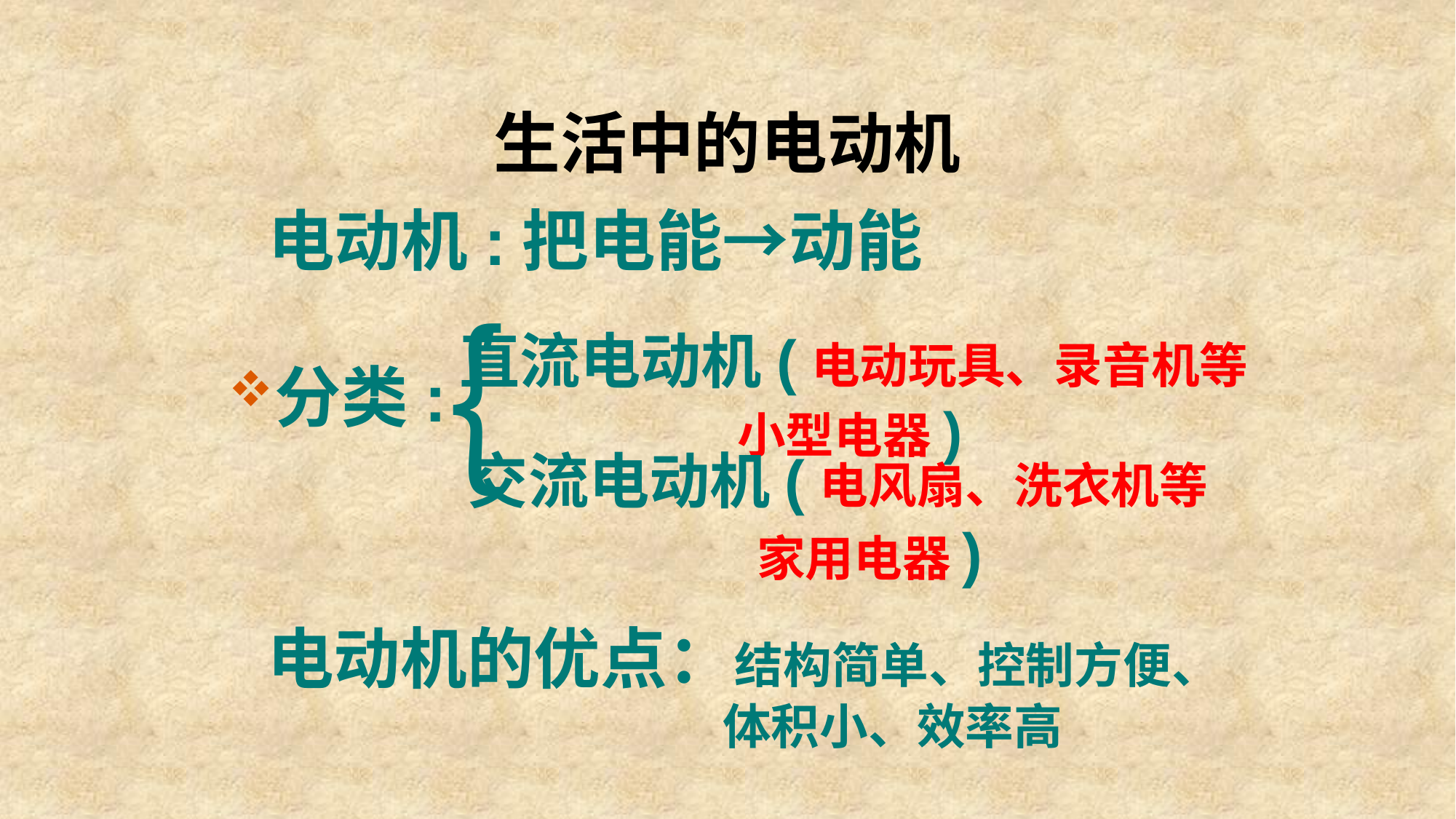

# 生活中的电动机
电动机:把电能→动能
｛
直流电动机(电动玩具、录音机等
                        小型电器)
分类:
交流电动机(电风扇、洗衣机等
                         家用电器)
电动机的优点：结构简单、控制方便、
                                        体积小、效率高